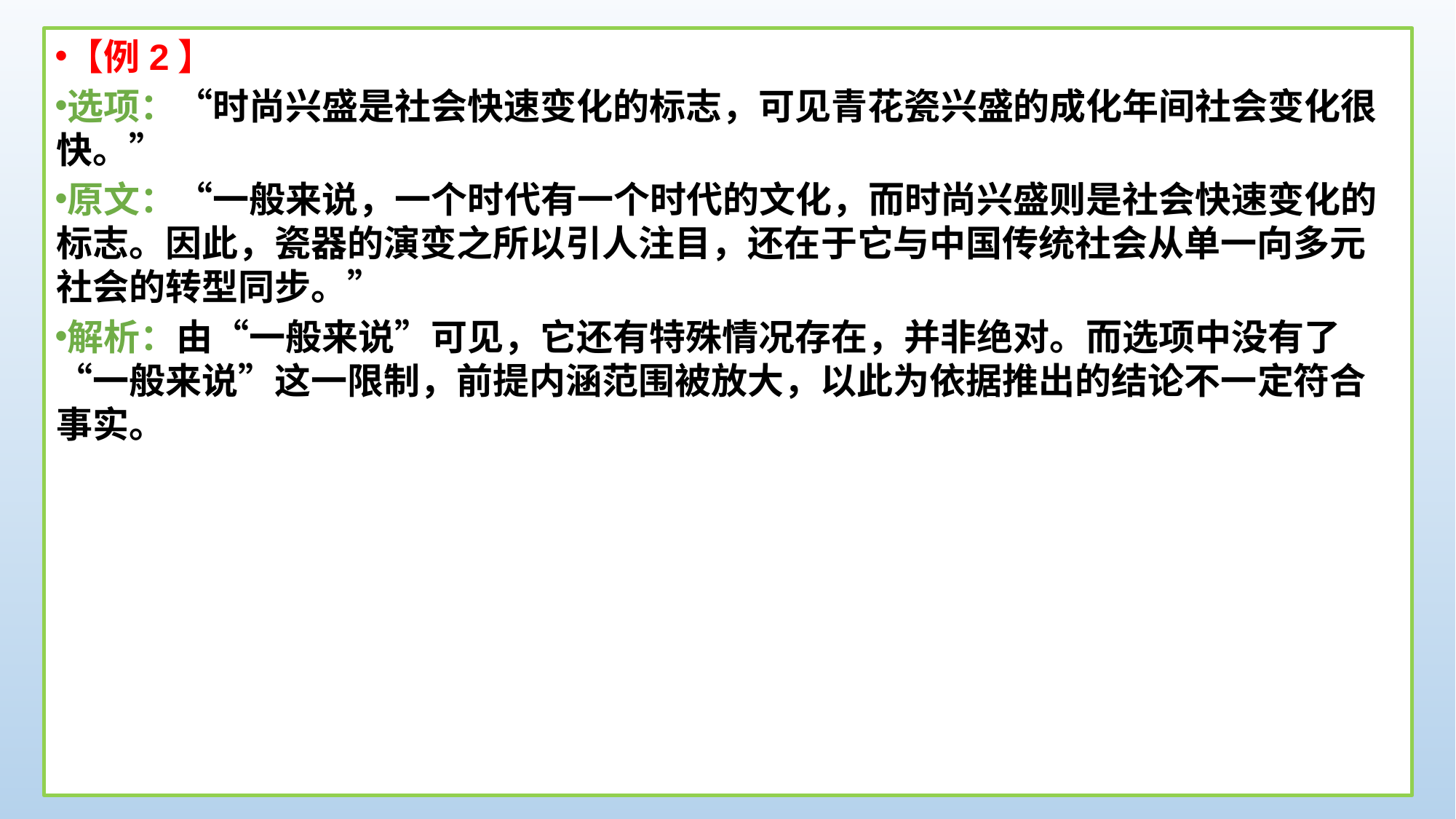

【例2】
选项：“时尚兴盛是社会快速变化的标志，可见青花瓷兴盛的成化年间社会变化很快。”
原文：“一般来说，一个时代有一个时代的文化，而时尚兴盛则是社会快速变化的标志。因此，瓷器的演变之所以引人注目，还在于它与中国传统社会从单一向多元社会的转型同步。”
解析：由“一般来说”可见，它还有特殊情况存在，并非绝对。而选项中没有了“一般来说”这一限制，前提内涵范围被放大，以此为依据推出的结论不一定符合事实。